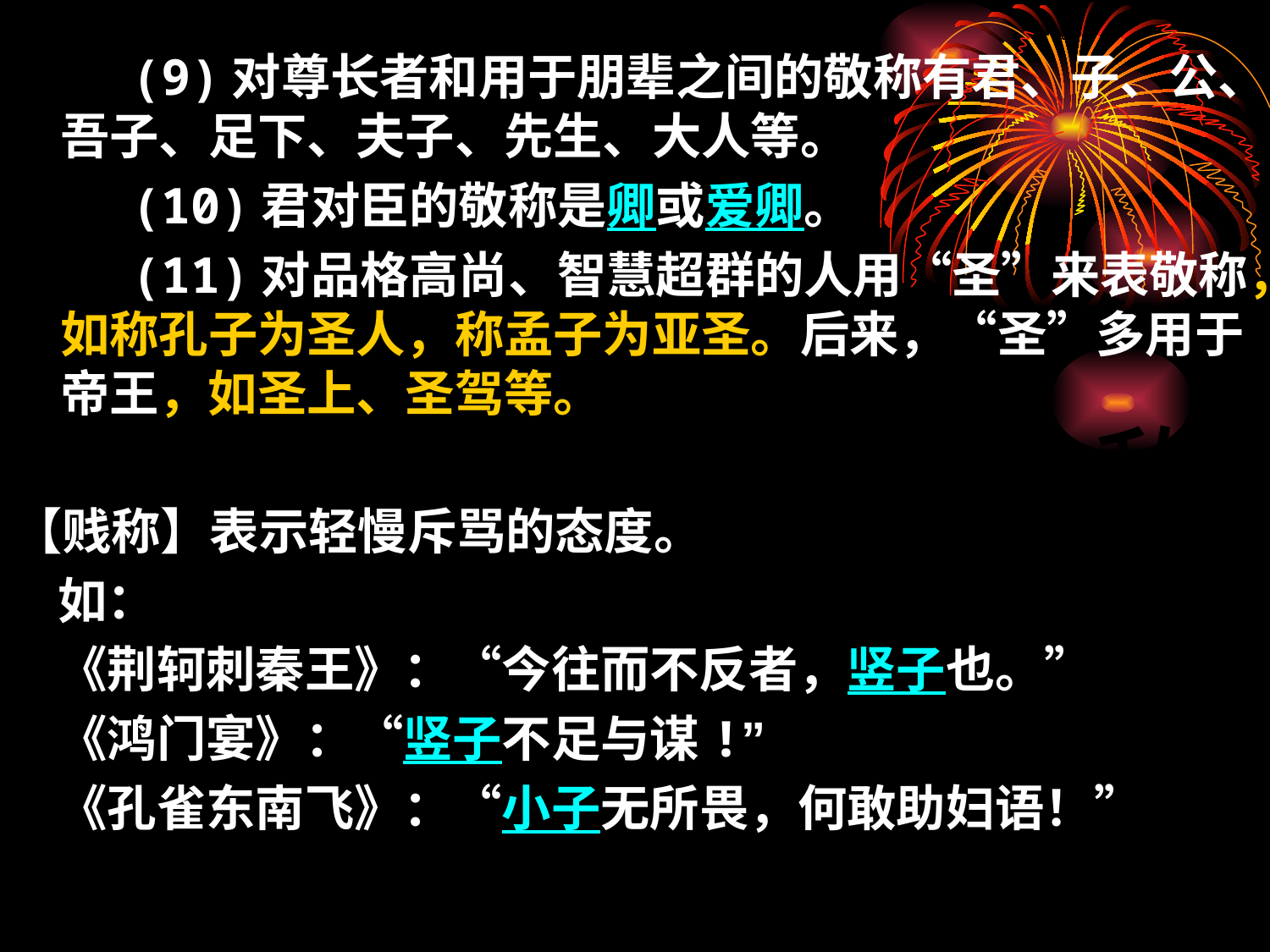

(9)对尊长者和用于朋辈之间的敬称有君、子、公、吾子、足下、夫子、先生、大人等。
    (10)君对臣的敬称是卿或爱卿。
    (11)对品格高尚、智慧超群的人用“圣”来表敬称，如称孔子为圣人，称孟子为亚圣。后来，“圣”多用于帝王，如圣上、圣驾等。

【贱称】表示轻慢斥骂的态度。
   如：
   《荆轲刺秦王》：“今往而不反者，竖子也。”
   《鸿门宴》：“竖子不足与谋!”
   《孔雀东南飞》：“小子无所畏，何敢助妇语！”

贱称